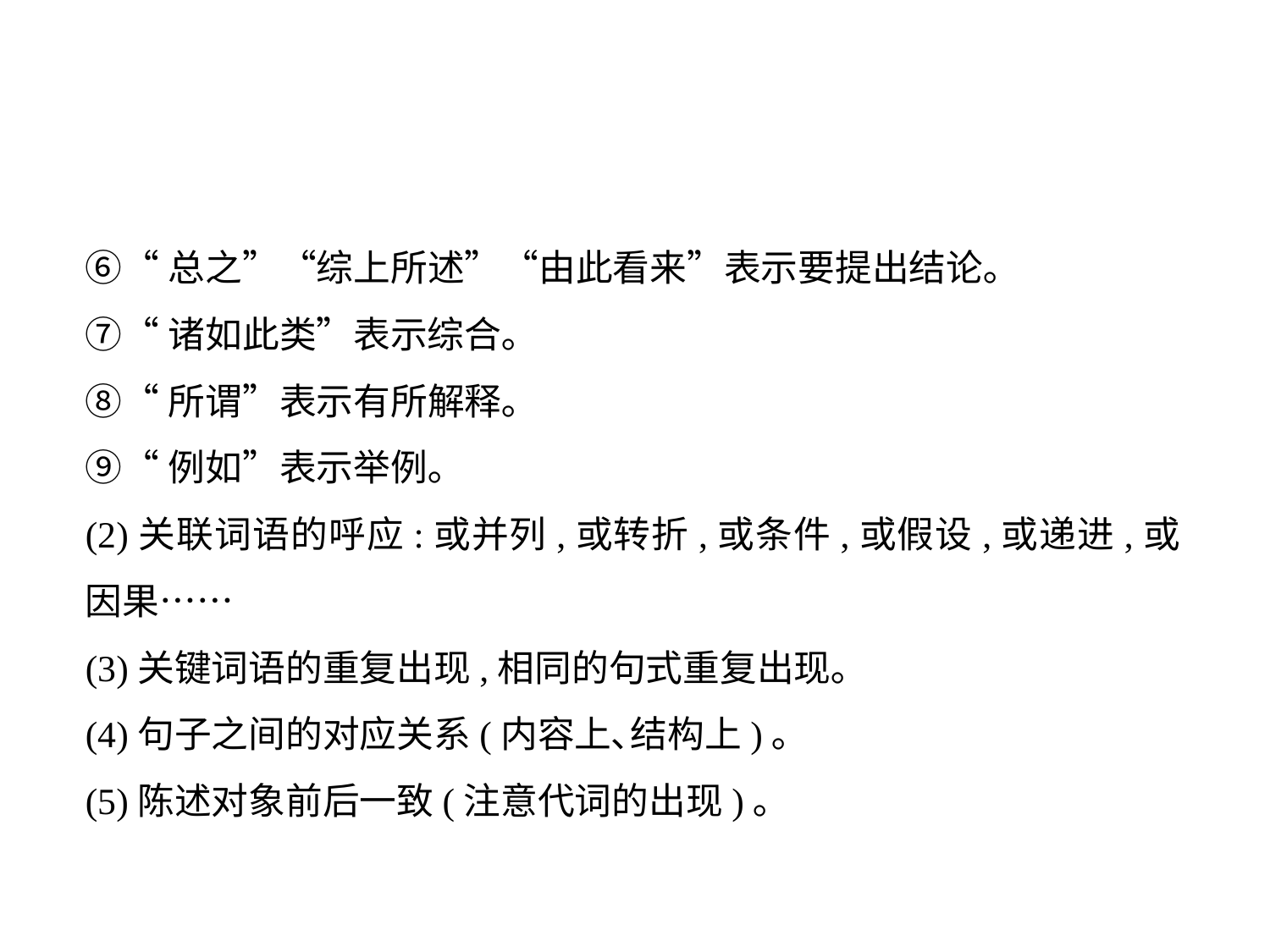

⑥“总之”“综上所述”“由此看来”表示要提出结论｡
⑦“诸如此类”表示综合｡
⑧“所谓”表示有所解释｡
⑨“例如”表示举例｡
(2)关联词语的呼应:或并列,或转折,或条件,或假设,或递进,或因果……
(3)关键词语的重复出现,相同的句式重复出现｡
(4)句子之间的对应关系(内容上､结构上)｡
(5)陈述对象前后一致(注意代词的出现)｡